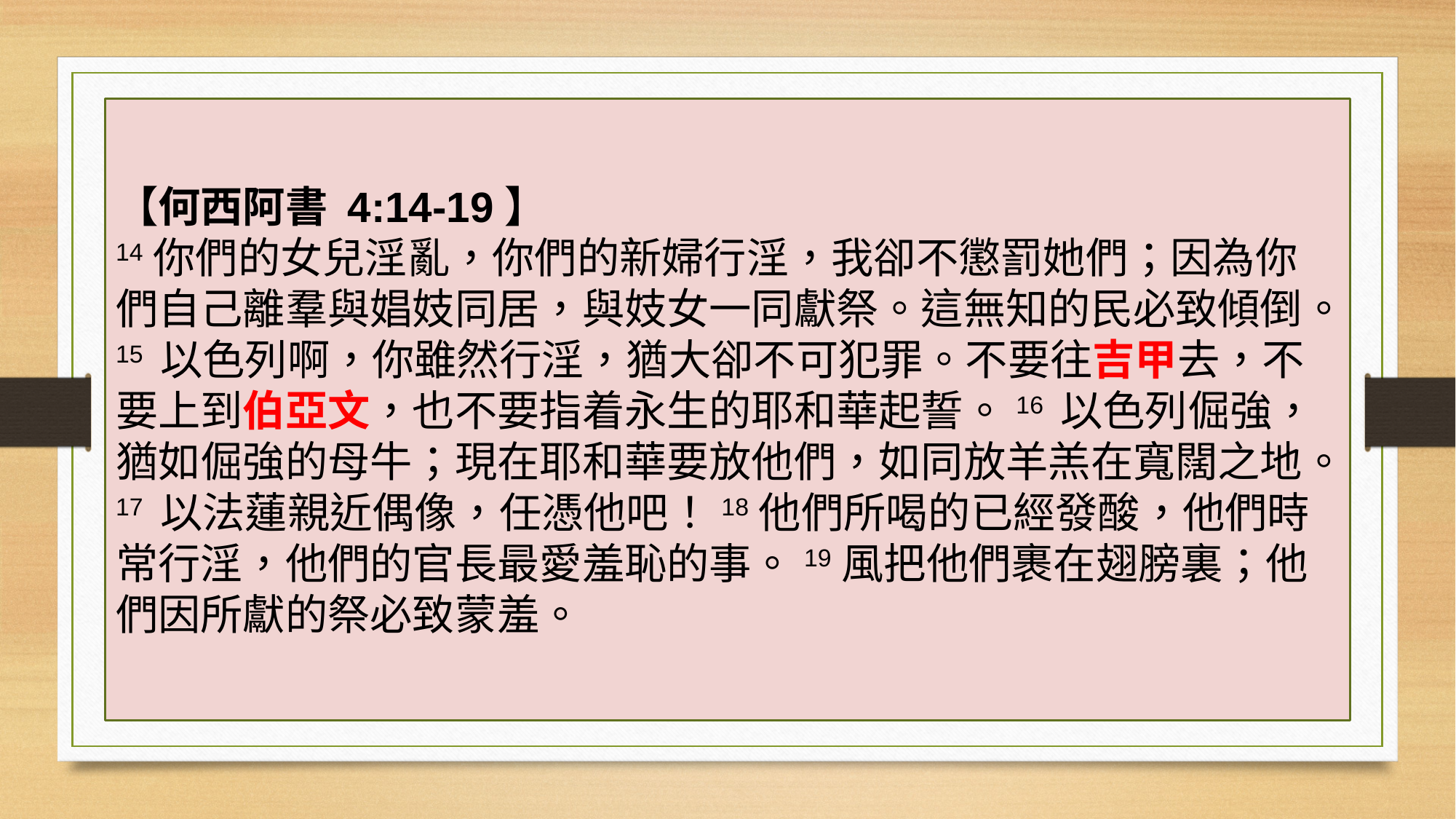

【何西阿書 4:14-19】
14你們的女兒淫亂，你們的新婦行淫，我卻不懲罰她們；因為你們自己離羣與娼妓同居，與妓女一同獻祭。這無知的民必致傾倒。15 以色列啊，你雖然行淫，猶大卻不可犯罪。不要往吉甲去，不要上到伯亞文，也不要指着永生的耶和華起誓。16 以色列倔強，猶如倔強的母牛；現在耶和華要放他們，如同放羊羔在寬闊之地。17 以法蓮親近偶像，任憑他吧！18他們所喝的已經發酸，他們時常行淫，他們的官長最愛羞恥的事。19風把他們裹在翅膀裏；他們因所獻的祭必致蒙羞。
#